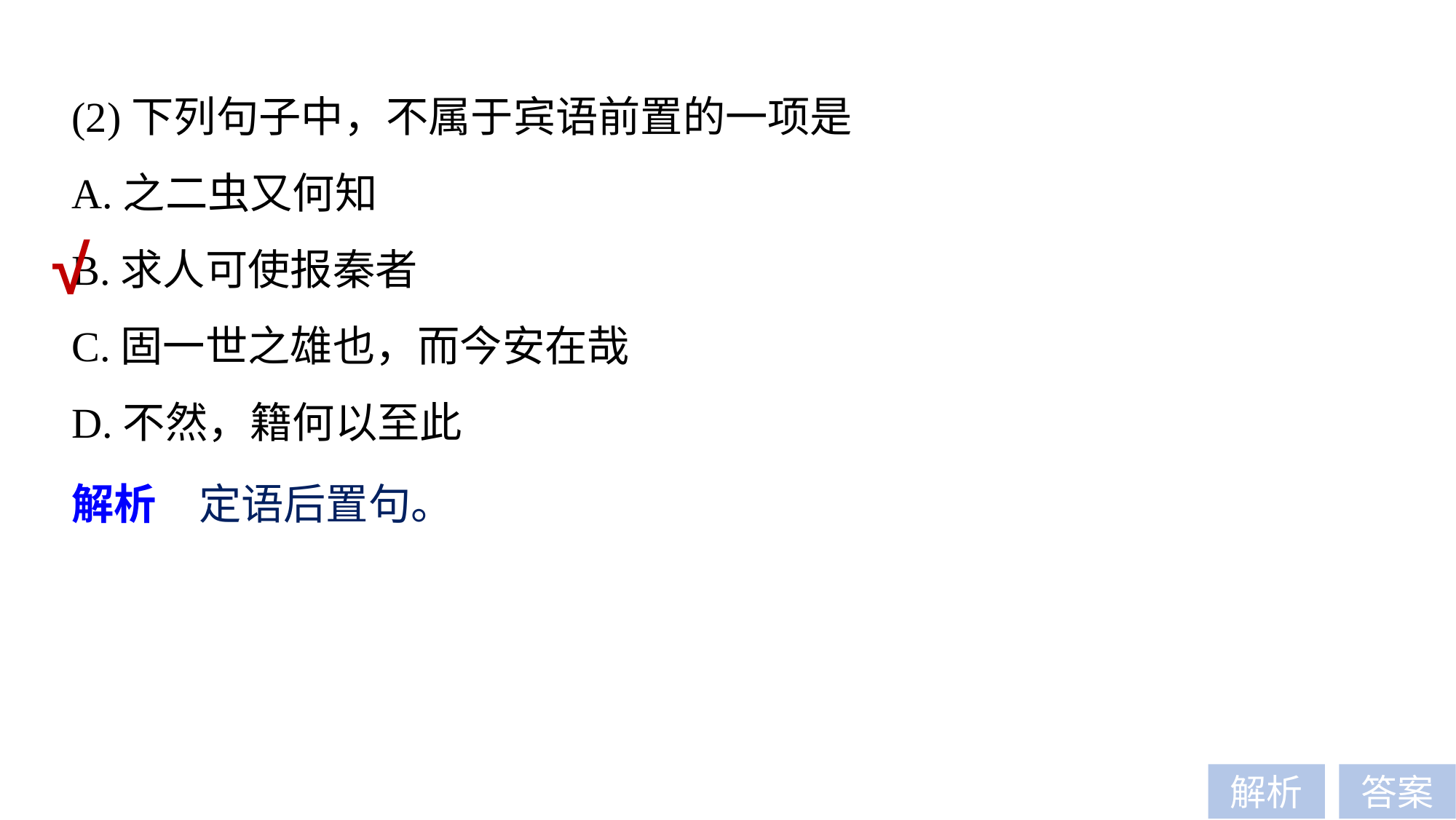

(2)下列句子中，不属于宾语前置的一项是
A.之二虫又何知
B.求人可使报秦者
C.固一世之雄也，而今安在哉
D.不然，籍何以至此
√
解析　定语后置句。
解析
答案